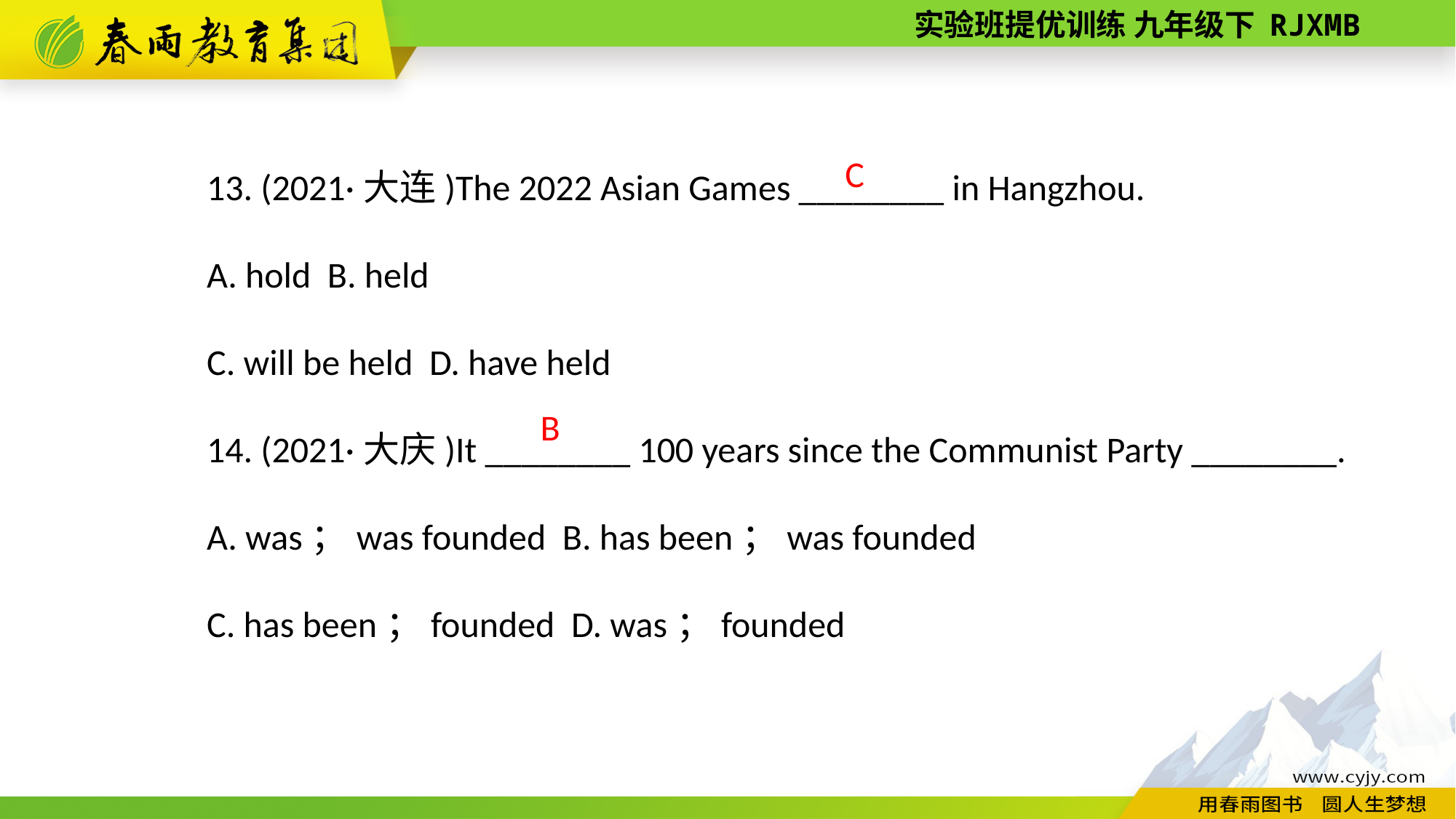

13. (2021·大连)The 2022 Asian Games ________ in Hangzhou.
A. hold  B. held
C. will be held  D. have held
14. (2021·大庆)It ________ 100 years since the Communist Party ________.
A. was；was founded  B. has been；was founded
C. has been；founded  D. was；founded
C
B